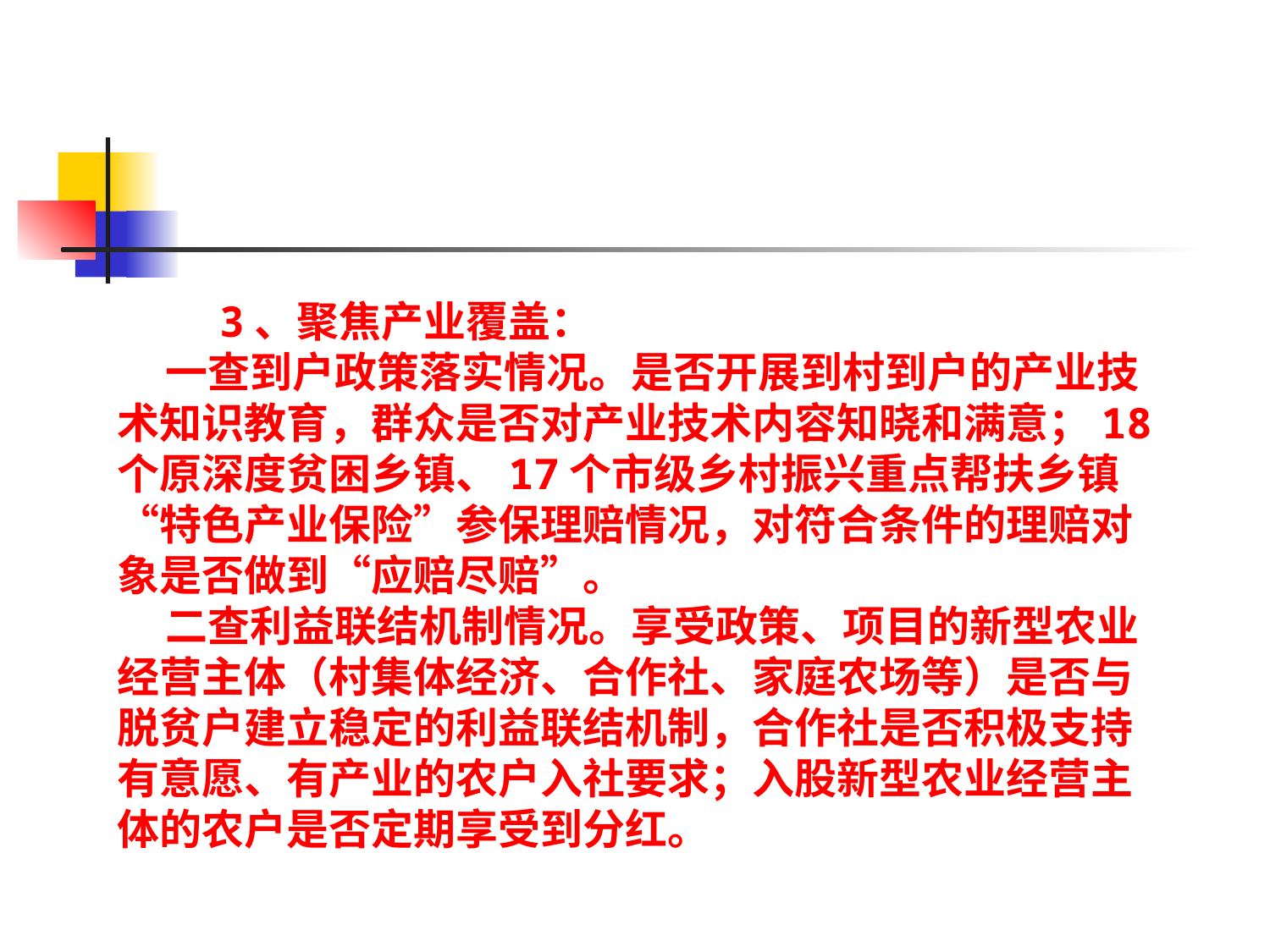

3、聚焦产业覆盖：
    一查到户政策落实情况。是否开展到村到户的产业技术知识教育，群众是否对产业技术内容知晓和满意；18个原深度贫困乡镇、17个市级乡村振兴重点帮扶乡镇“特色产业保险”参保理赔情况，对符合条件的理赔对象是否做到“应赔尽赔”。
    二查利益联结机制情况。享受政策、项目的新型农业经营主体（村集体经济、合作社、家庭农场等）是否与脱贫户建立稳定的利益联结机制，合作社是否积极支持有意愿、有产业的农户入社要求；入股新型农业经营主体的农户是否定期享受到分红。